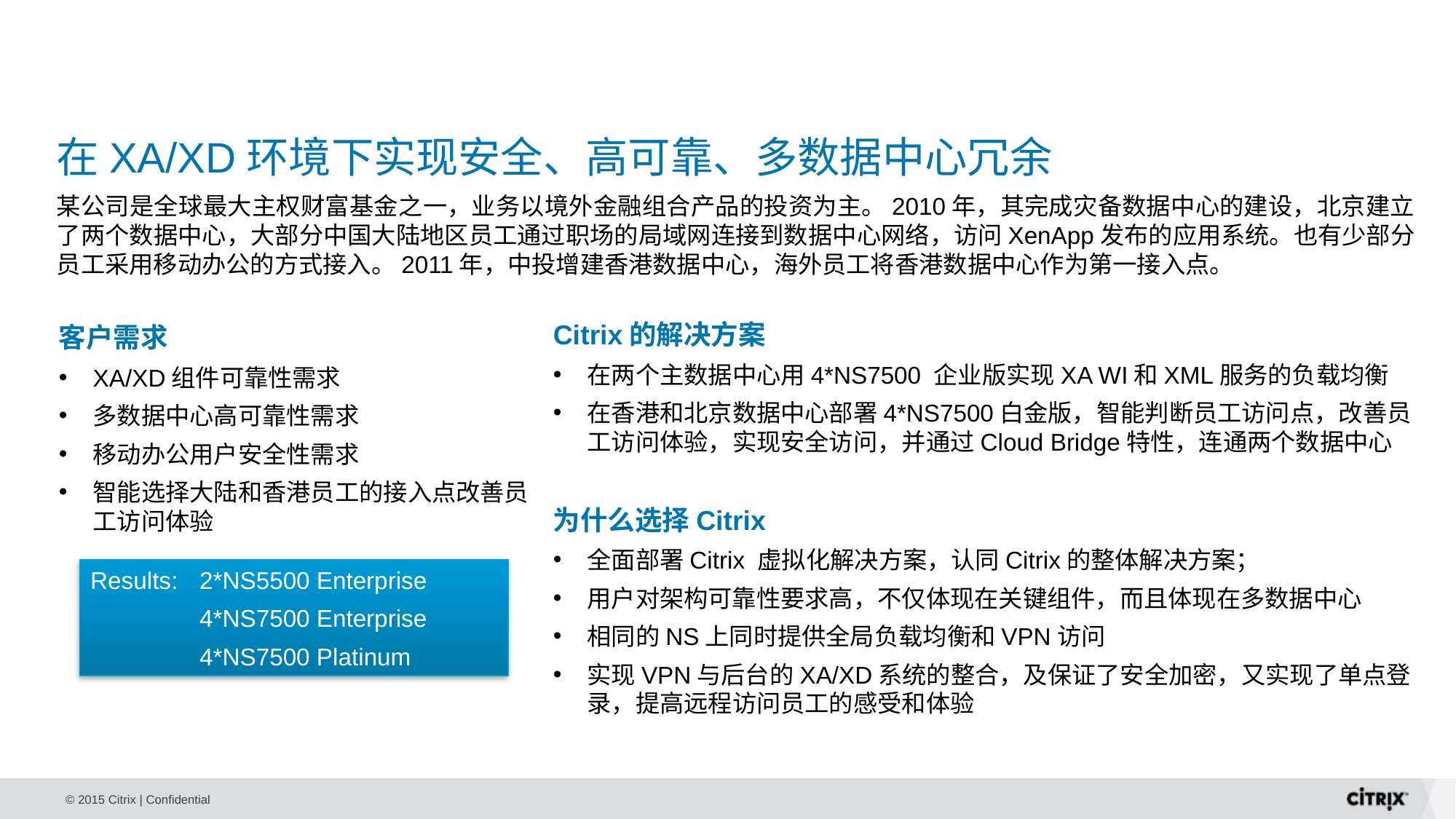

在XA/XD环境下实现安全、高可靠、多数据中心冗余
某公司是全球最大主权财富基金之一，业务以境外金融组合产品的投资为主。2010年，其完成灾备数据中心的建设，北京建立了两个数据中心，大部分中国大陆地区员工通过职场的局域网连接到数据中心网络，访问XenApp发布的应用系统。也有少部分员工采用移动办公的方式接入。2011年，中投增建香港数据中心，海外员工将香港数据中心作为第一接入点。
Citrix的解决方案
在两个主数据中心用4*NS7500 企业版实现XA WI和XML服务的负载均衡
在香港和北京数据中心部署4*NS7500白金版，智能判断员工访问点，改善员工访问体验，实现安全访问，并通过Cloud Bridge特性，连通两个数据中心

为什么选择Citrix
全面部署Citrix 虚拟化解决方案，认同Citrix的整体解决方案；
用户对架构可靠性要求高，不仅体现在关键组件，而且体现在多数据中心
相同的NS上同时提供全局负载均衡和VPN访问
实现VPN与后台的XA/XD系统的整合，及保证了安全加密，又实现了单点登录，提高远程访问员工的感受和体验
客户需求
XA/XD组件可靠性需求
多数据中心高可靠性需求
移动办公用户安全性需求
智能选择大陆和香港员工的接入点改善员工访问体验
Results: 	2*NS5500 Enterprise
	4*NS7500 Enterprise
	4*NS7500 Platinum